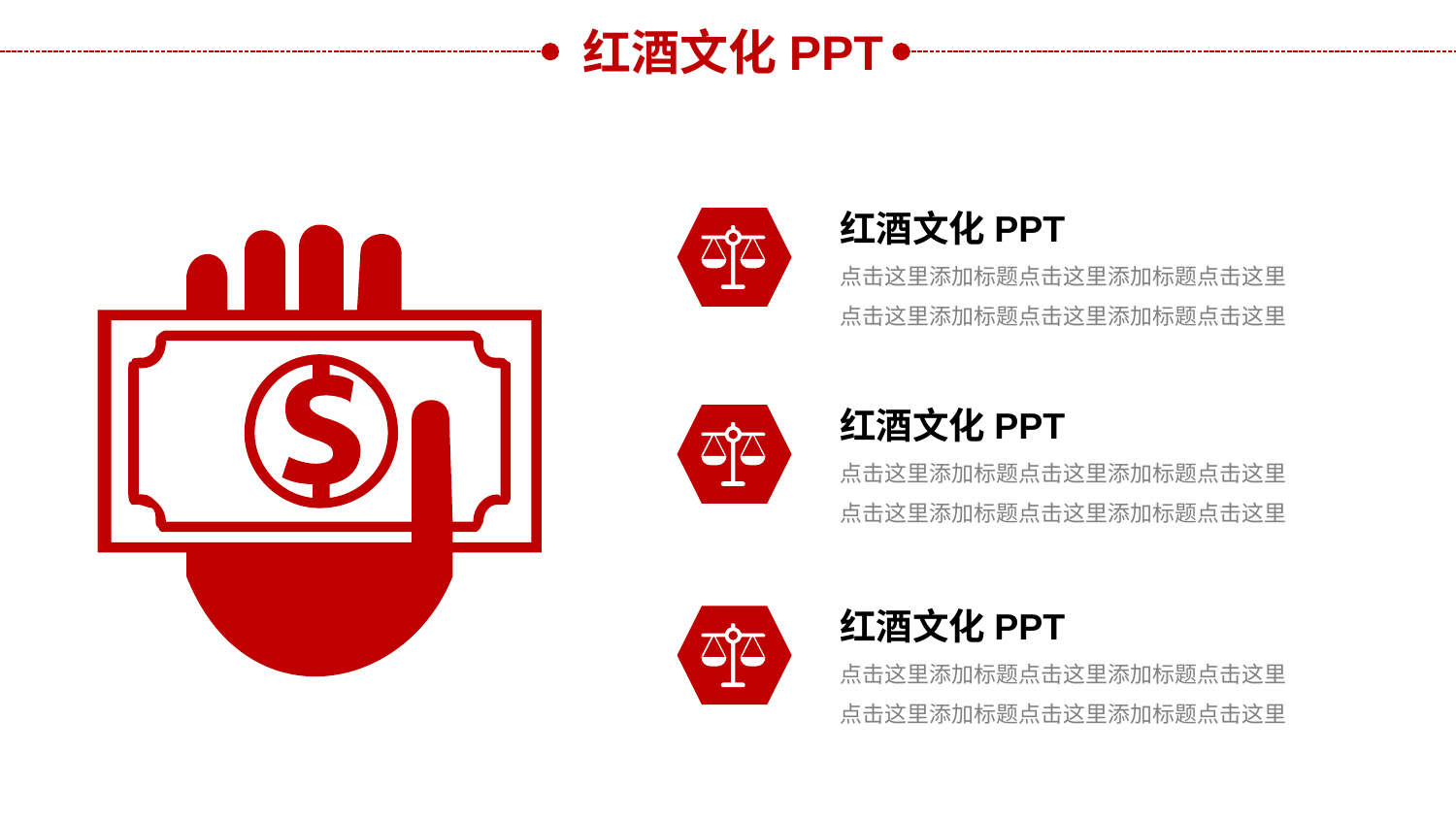

红酒文化PPT

红酒文化PPT
点击这里添加标题点击这里添加标题点击这里点击这里添加标题点击这里添加标题点击这里

红酒文化PPT
点击这里添加标题点击这里添加标题点击这里点击这里添加标题点击这里添加标题点击这里

红酒文化PPT
点击这里添加标题点击这里添加标题点击这里点击这里添加标题点击这里添加标题点击这里